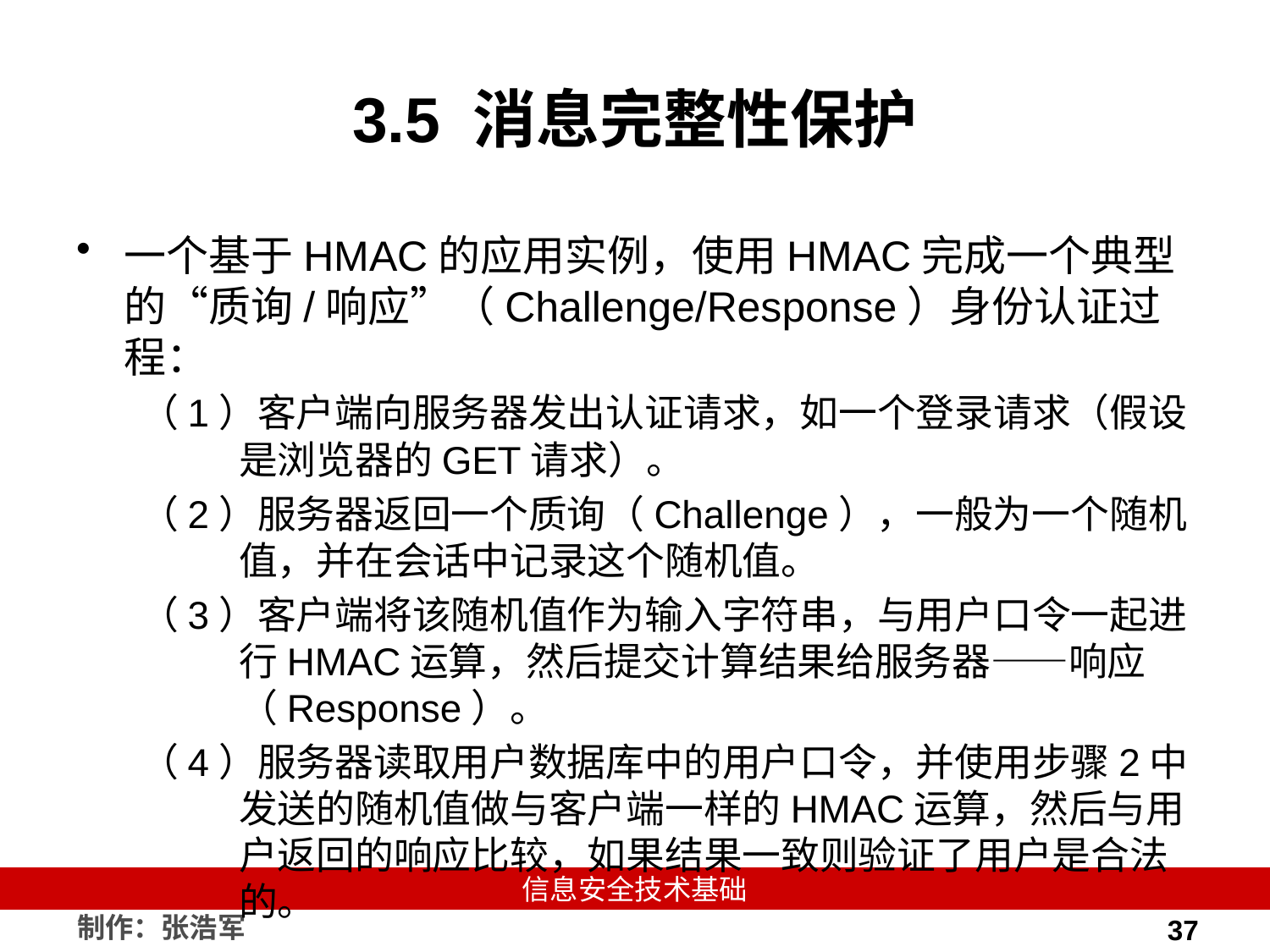

# 3.5 消息完整性保护
一个基于HMAC的应用实例，使用HMAC完成一个典型的“质询/响应”（Challenge/Response）身份认证过程：
（1）客户端向服务器发出认证请求，如一个登录请求（假设是浏览器的GET请求）。
（2）服务器返回一个质询（Challenge），一般为一个随机值，并在会话中记录这个随机值。
（3）客户端将该随机值作为输入字符串，与用户口令一起进行HMAC运算，然后提交计算结果给服务器——响应（Response）。
（4）服务器读取用户数据库中的用户口令，并使用步骤2中发送的随机值做与客户端一样的HMAC运算，然后与用户返回的响应比较，如果结果一致则验证了用户是合法的。

37